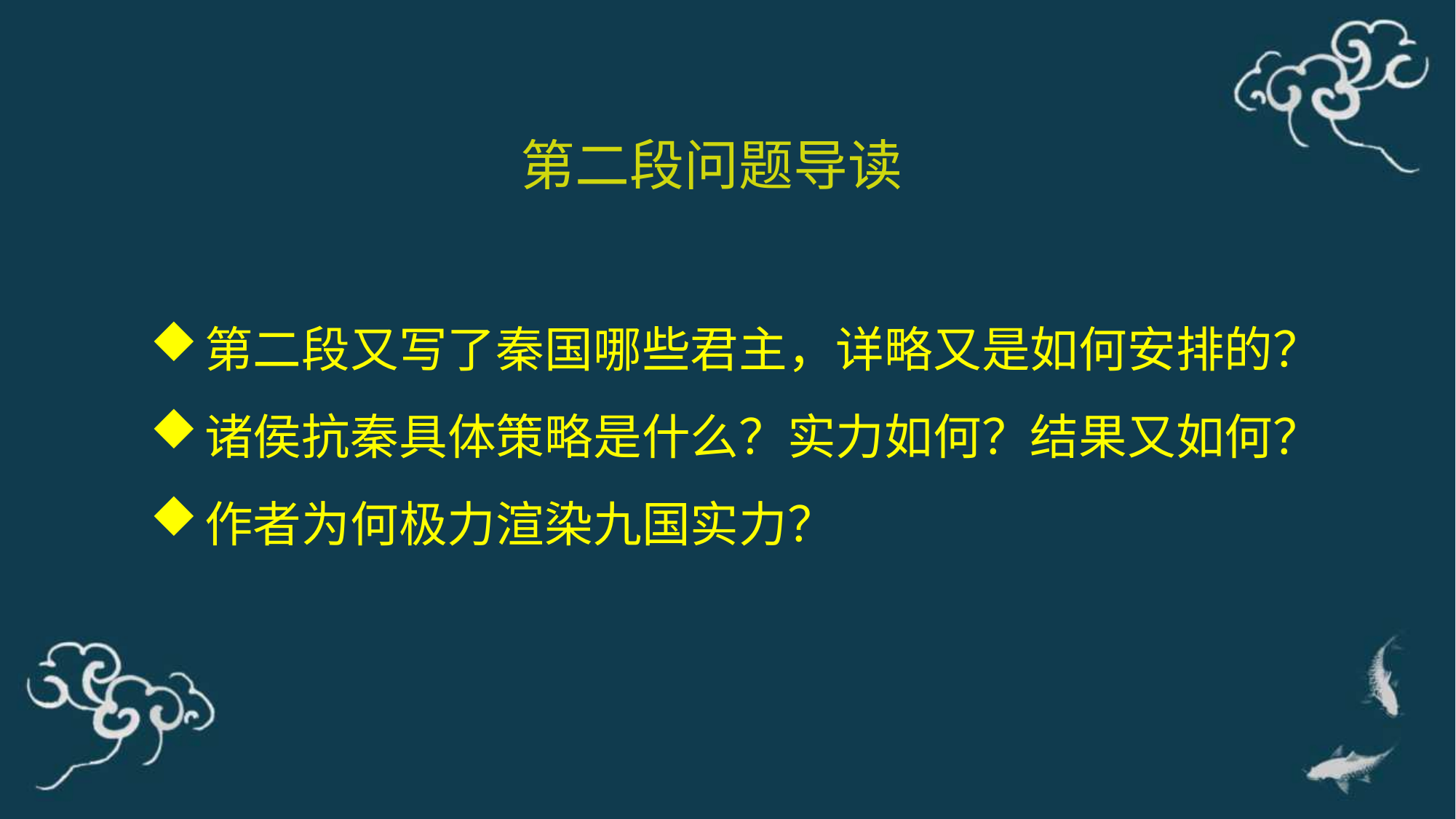

第二段问题导读
第二段又写了秦国哪些君主，详略又是如何安排的？
诸侯抗秦具体策略是什么？实力如何？结果又如何？
作者为何极力渲染九国实力？